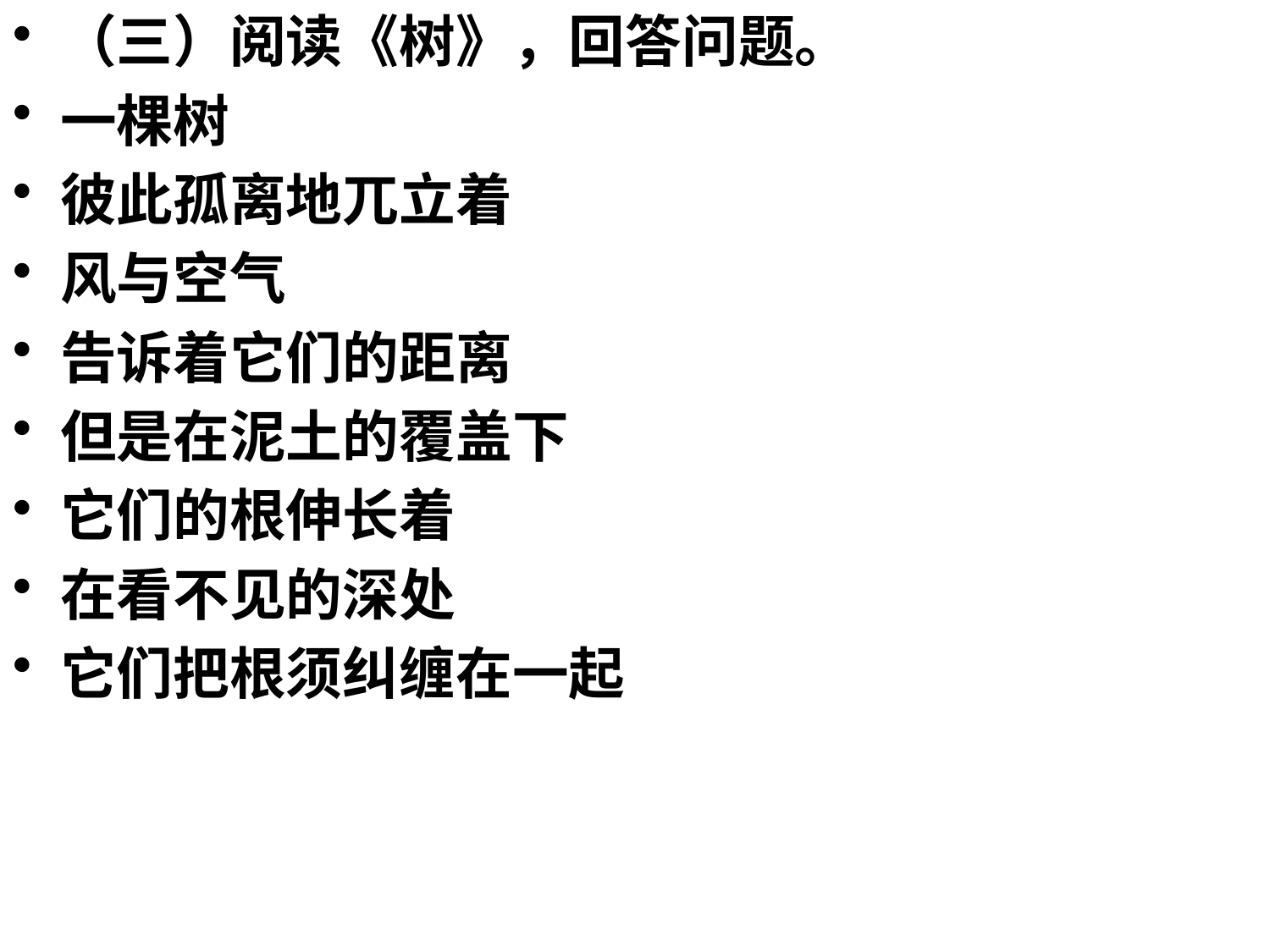

（三）阅读《树》，回答问题。
一棵树
彼此孤离地兀立着
风与空气
告诉着它们的距离
但是在泥土的覆盖下
它们的根伸长着
在看不见的深处
它们把根须纠缠在一起